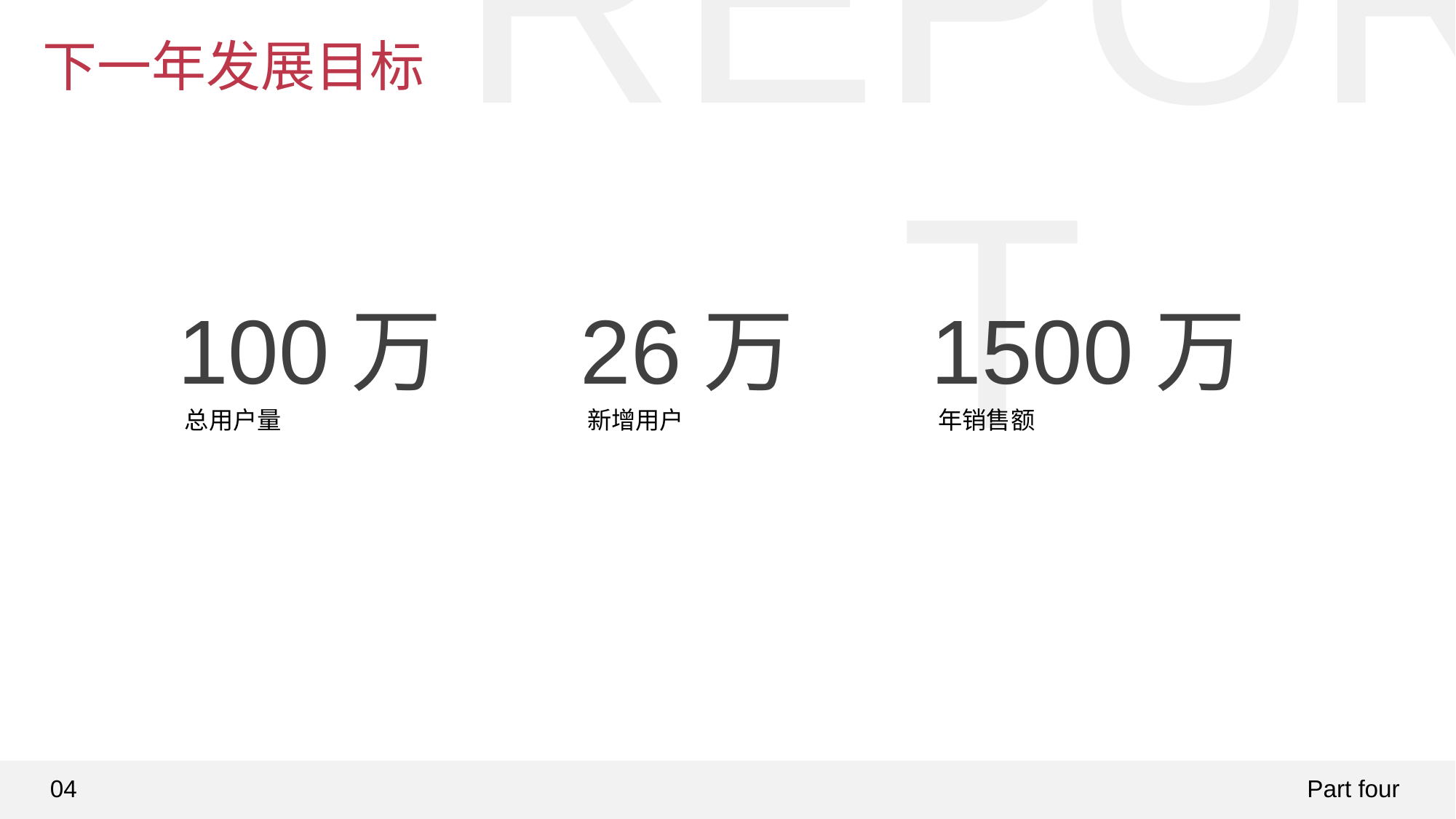

REPORT
下一年发展目标
100万
26万
1500万
总用户量
新增用户
年销售额

04
Part four